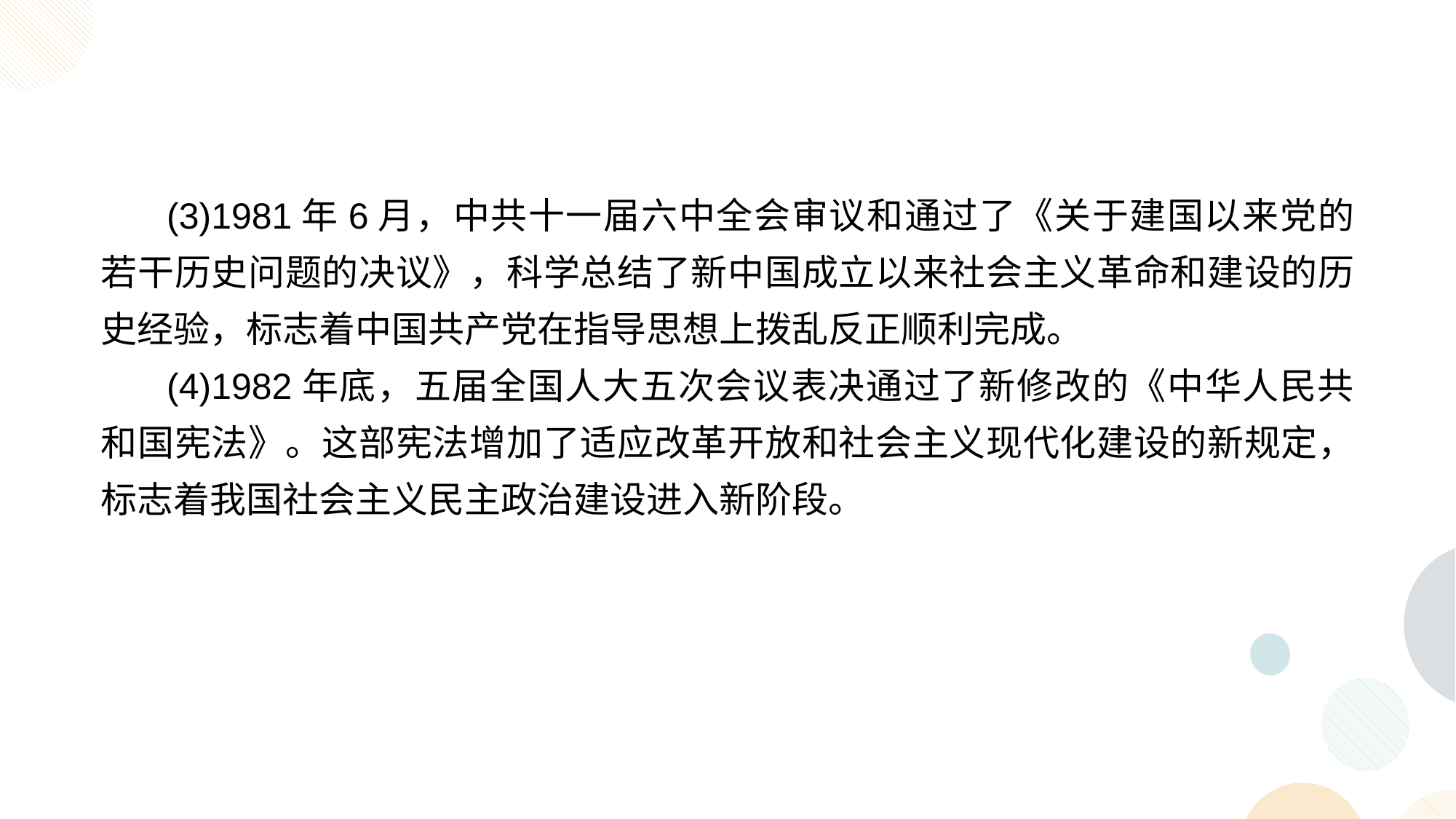

(3)1981年6月，中共十一届六中全会审议和通过了《关于建国以来党的若干历史问题的决议》，科学总结了新中国成立以来社会主义革命和建设的历史经验，标志着中国共产党在指导思想上拨乱反正顺利完成。
 (4)1982年底，五届全国人大五次会议表决通过了新修改的《中华人民共和国宪法》。这部宪法增加了适应改革开放和社会主义现代化建设的新规定，标志着我国社会主义民主政治建设进入新阶段。